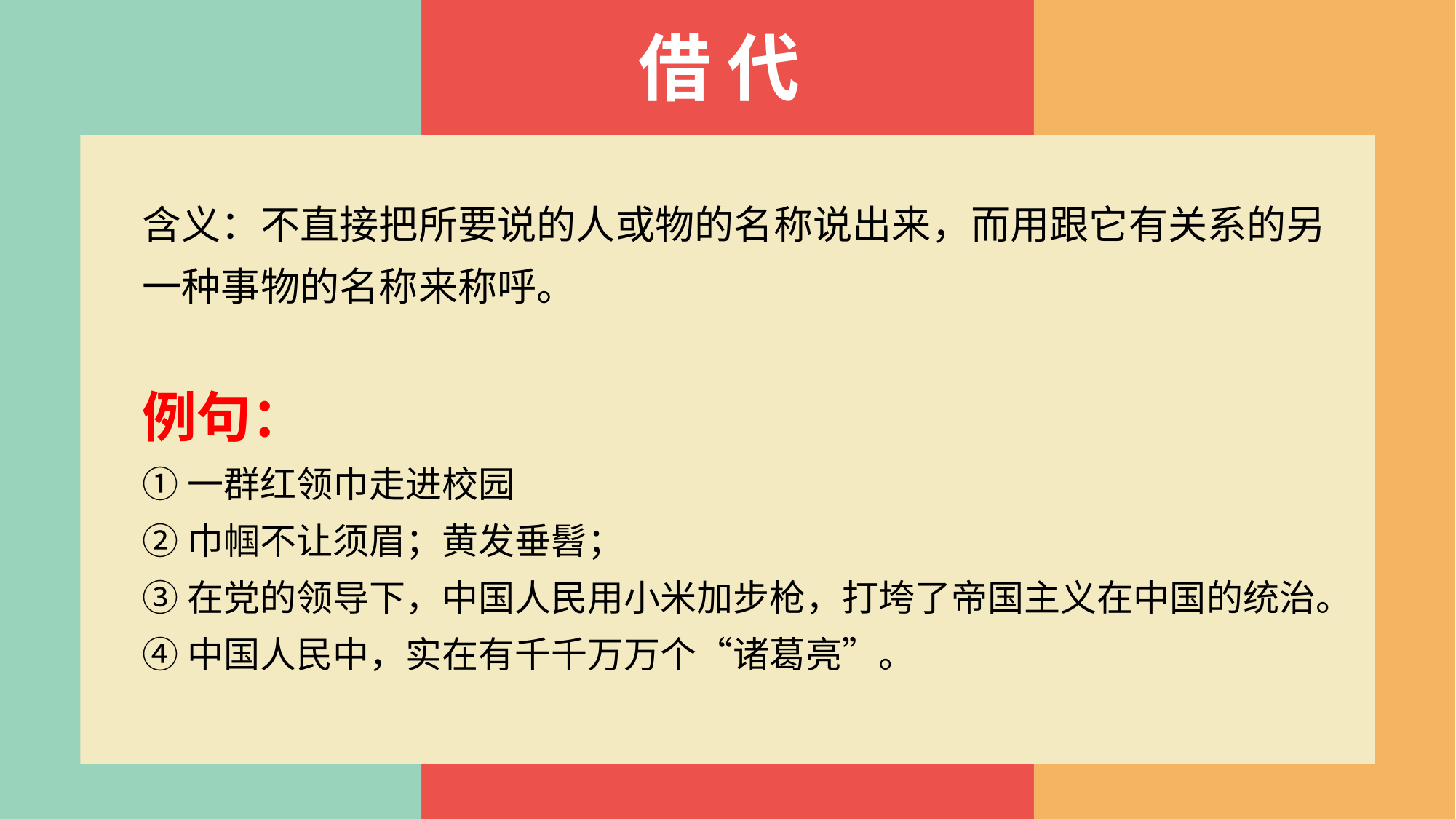

借 代

含义：不直接把所要说的人或物的名称说出来，而用跟它有关系的另一种事物的名称来称呼。
例句：
①一群红领巾走进校园
②巾帼不让须眉；黄发垂髫；
③在党的领导下，中国人民用小米加步枪，打垮了帝国主义在中国的统治。
④中国人民中，实在有千千万万个“诸葛亮”。